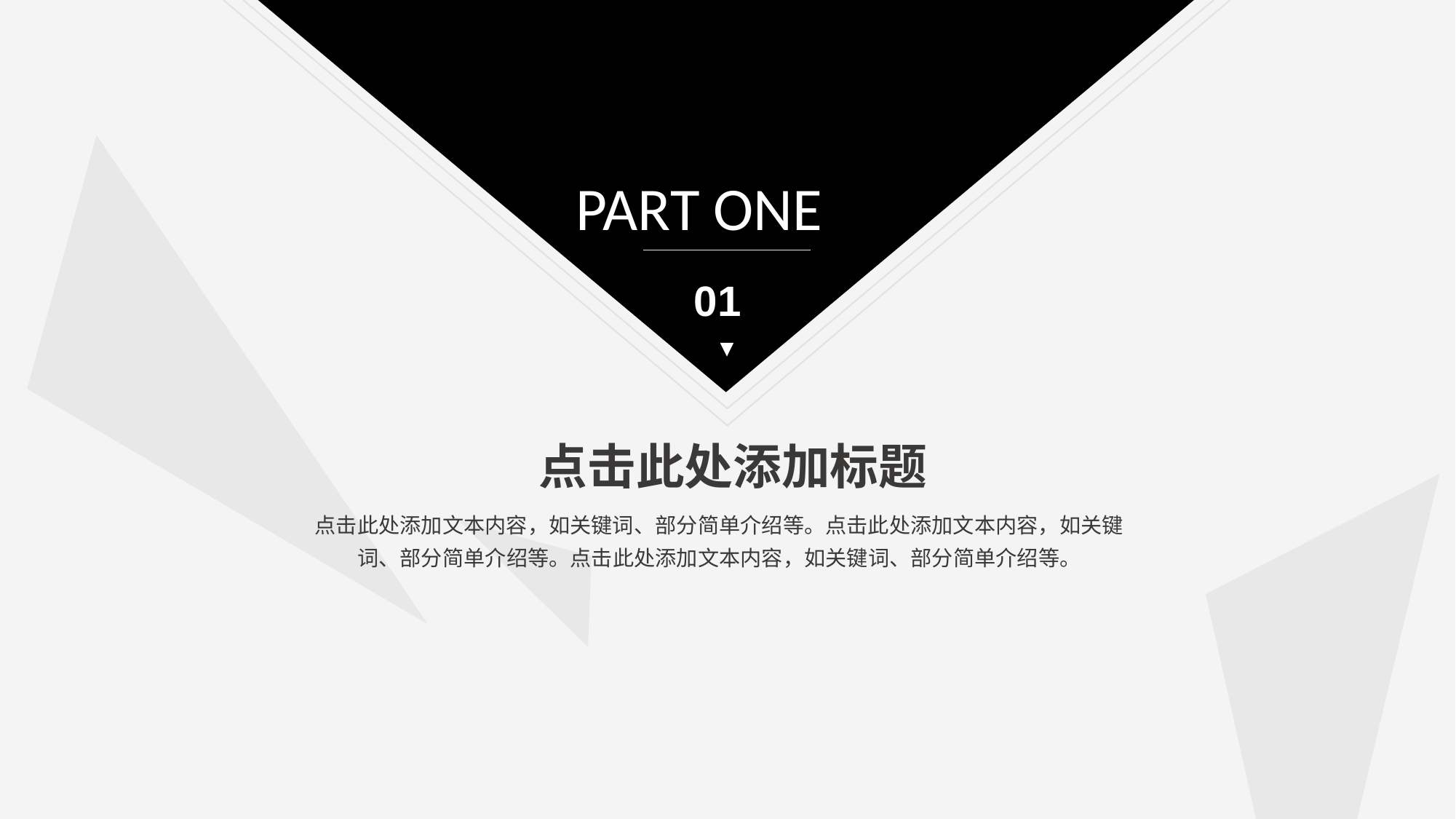

PART ONE
01

点击此处添加标题

点击此处添加文本内容，如关键词、部分简单介绍等。点击此处添加文本内容，如关键词、部分简单介绍等。点击此处添加文本内容，如关键词、部分简单介绍等。